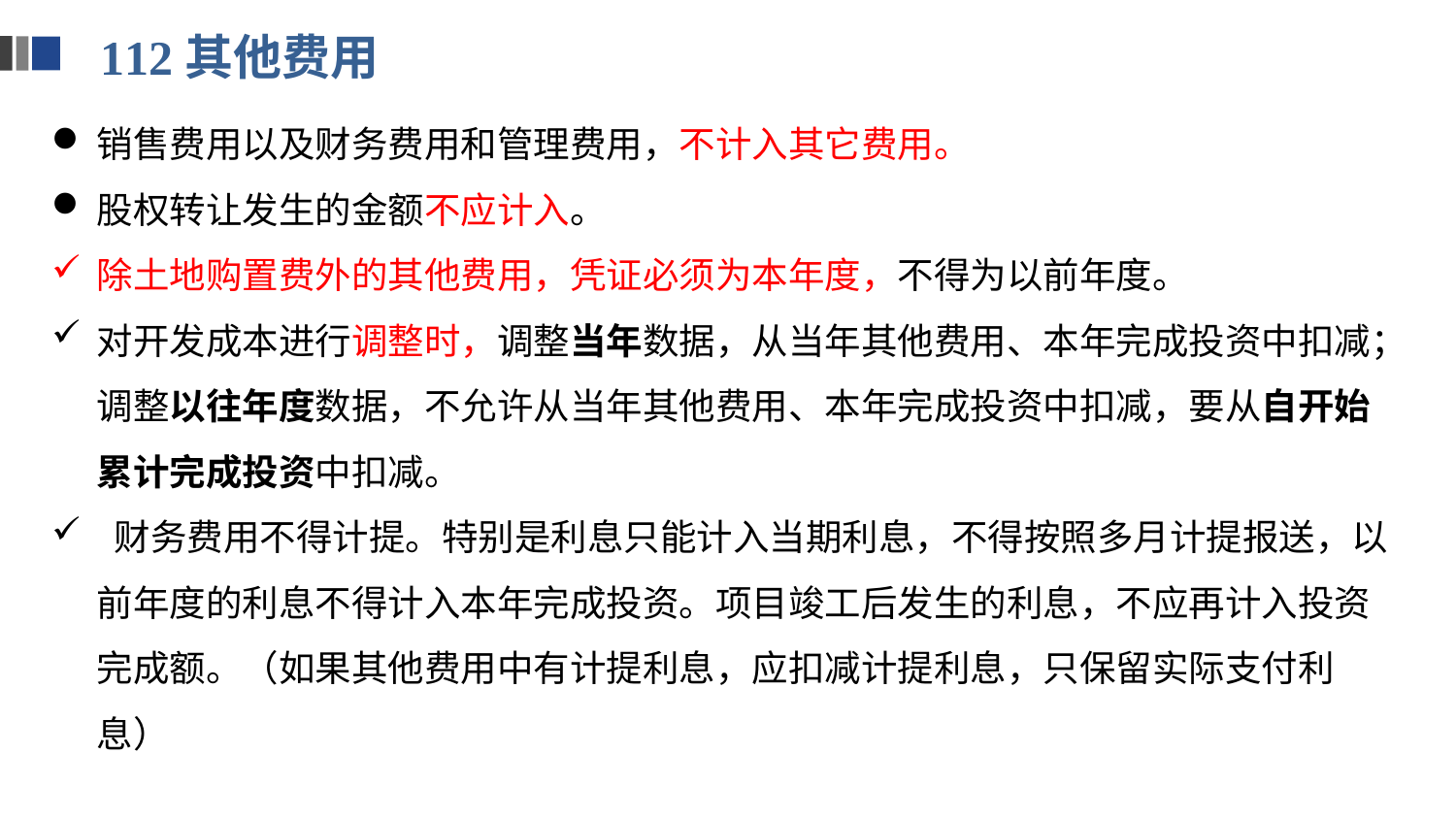

112其他费用
销售费用以及财务费用和管理费用，不计入其它费用。
股权转让发生的金额不应计入。
除土地购置费外的其他费用，凭证必须为本年度，不得为以前年度。
对开发成本进行调整时，调整当年数据，从当年其他费用、本年完成投资中扣减；调整以往年度数据，不允许从当年其他费用、本年完成投资中扣减，要从自开始累计完成投资中扣减。
 财务费用不得计提。特别是利息只能计入当期利息，不得按照多月计提报送，以前年度的利息不得计入本年完成投资。项目竣工后发生的利息，不应再计入投资完成额。（如果其他费用中有计提利息，应扣减计提利息，只保留实际支付利息）